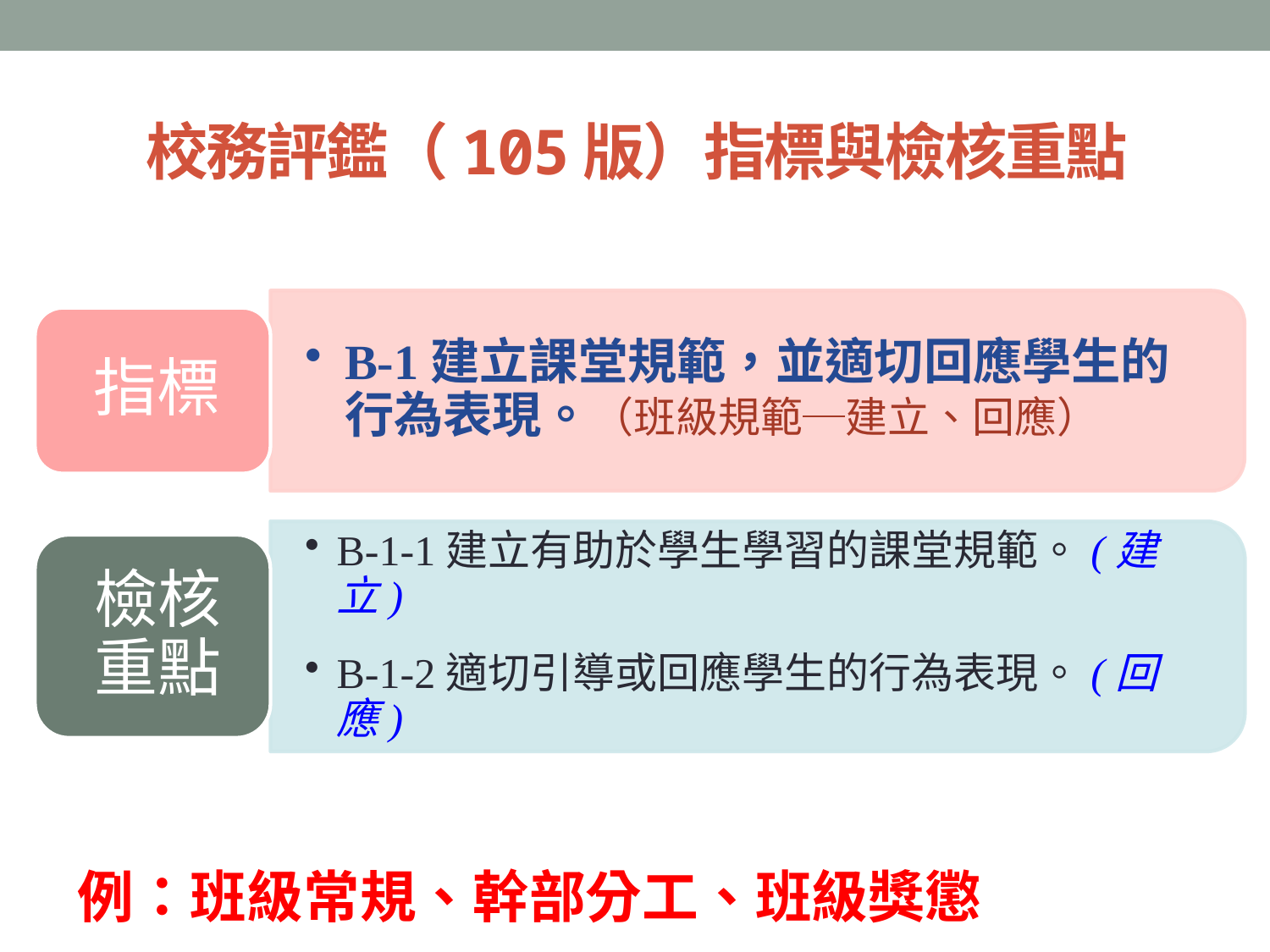

# 校務評鑑（105版）指標與檢核重點
B-1建立課堂規範，並適切回應學生的行為表現。（班級規範─建立、回應）
指標
B-1-1建立有助於學生學習的課堂規範。(建立)
B-1-2適切引導或回應學生的行為表現。(回應)
檢核重點
例：班級常規、幹部分工、班級獎懲